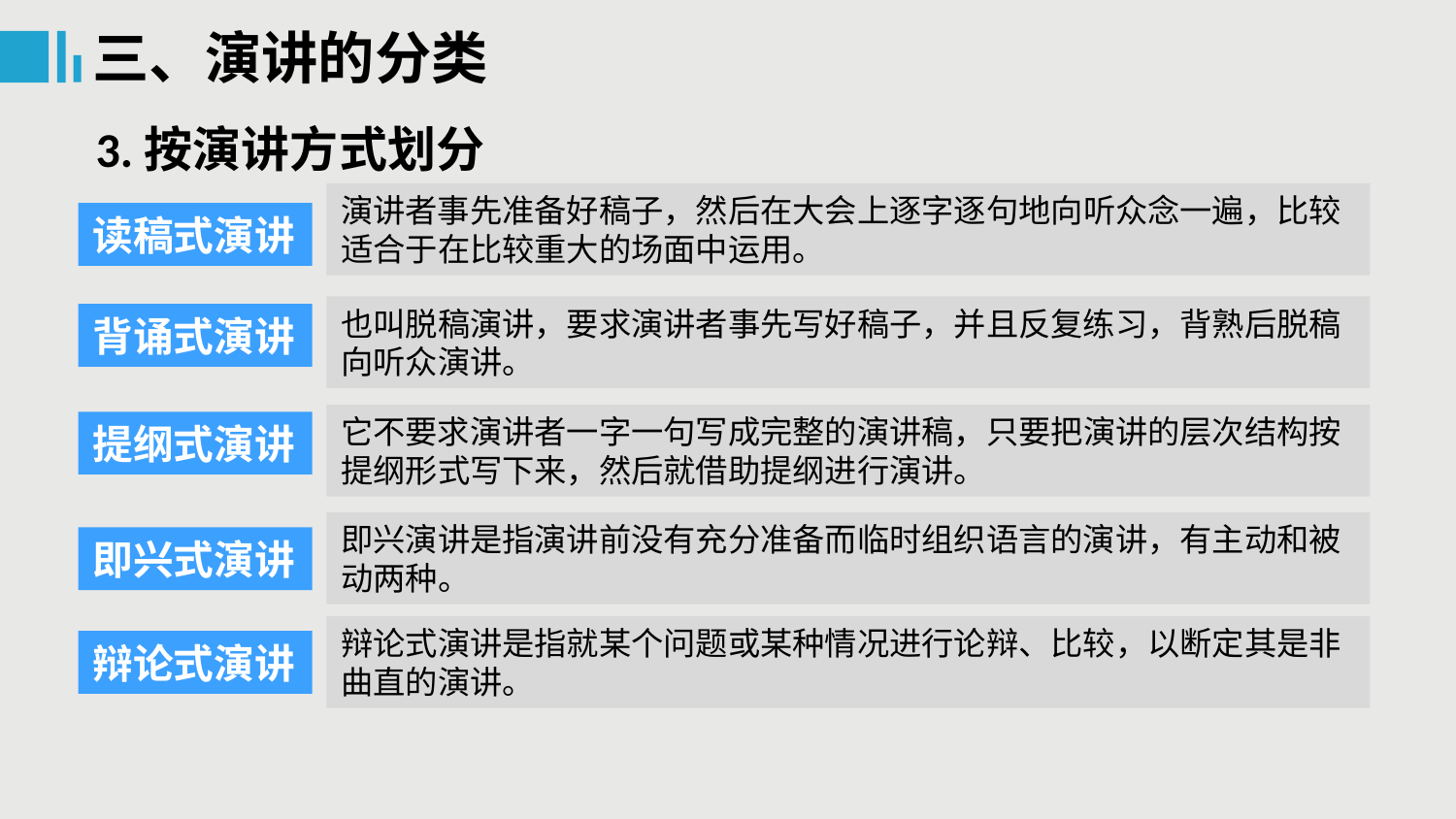

三、演讲的分类

3.按演讲方式划分
演讲者事先准备好稿子，然后在大会上逐字逐句地向听众念一遍，比较适合于在比较重大的场面中运用。
读稿式演讲
也叫脱稿演讲，要求演讲者事先写好稿子，并且反复练习，背熟后脱稿向听众演讲。
背诵式演讲
它不要求演讲者一字一句写成完整的演讲稿，只要把演讲的层次结构按提纲形式写下来，然后就借助提纲进行演讲。
提纲式演讲
即兴演讲是指演讲前没有充分准备而临时组织语言的演讲，有主动和被动两种。
即兴式演讲
辩论式演讲是指就某个问题或某种情况进行论辩、比较，以断定其是非曲直的演讲。
辩论式演讲